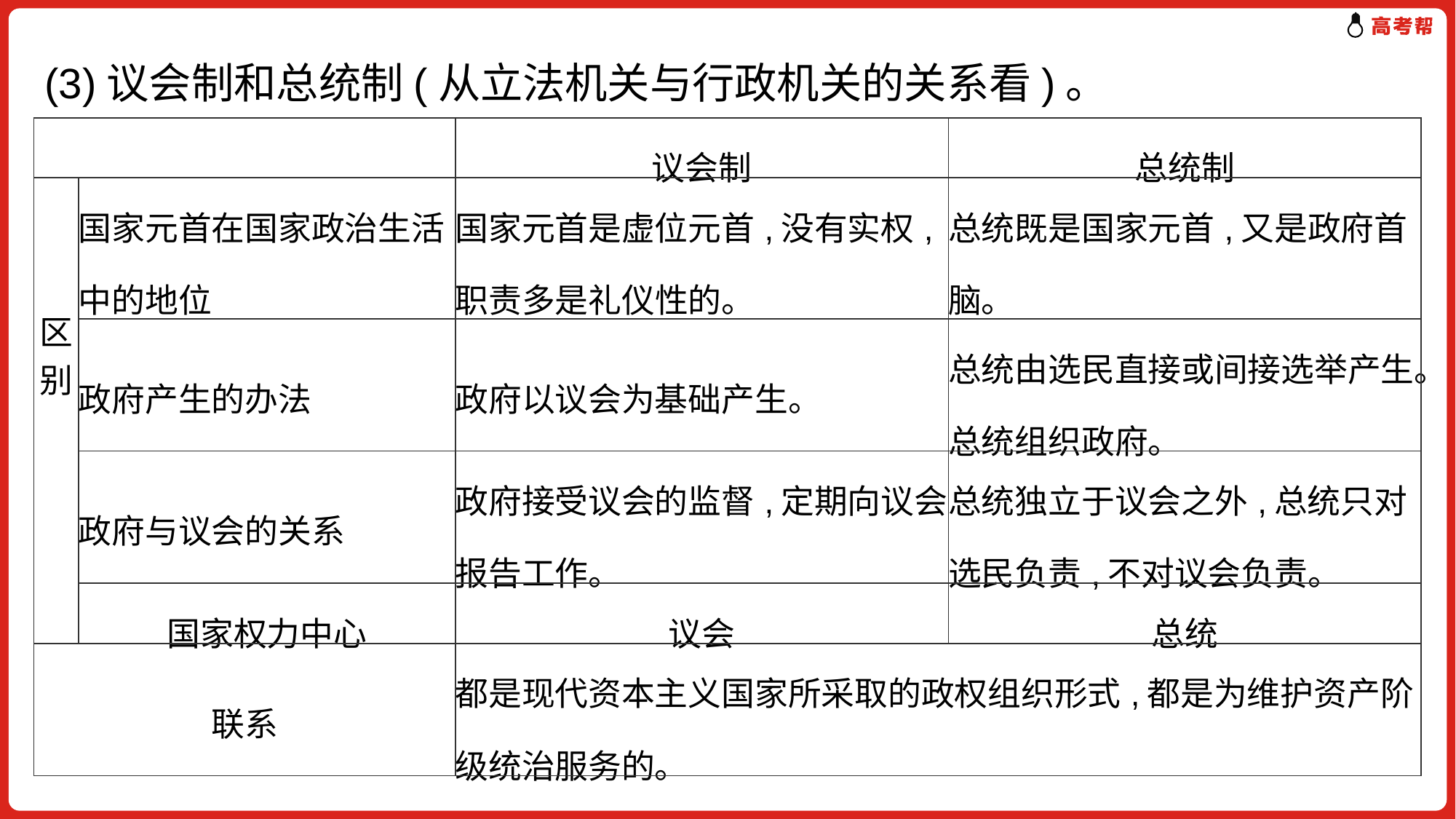

(3)议会制和总统制(从立法机关与行政机关的关系看)。
|  |  | 议会制 | 总统制 |
| --- | --- | --- | --- |
| 区别 | 国家元首在国家政治生活中的地位 | 国家元首是虚位元首,没有实权,职责多是礼仪性的。 | 总统既是国家元首,又是政府首脑。 |
|  | 政府产生的办法 | 政府以议会为基础产生。 | 总统由选民直接或间接选举产生。总统组织政府。 |
|  | 政府与议会的关系 | 政府接受议会的监督,定期向议会报告工作。 | 总统独立于议会之外,总统只对选民负责,不对议会负责。 |
|  | 国家权力中心 | 议会 | 总统 |
| 联系 |  | 都是现代资本主义国家所采取的政权组织形式,都是为维护资产阶级统治服务的。 |  |